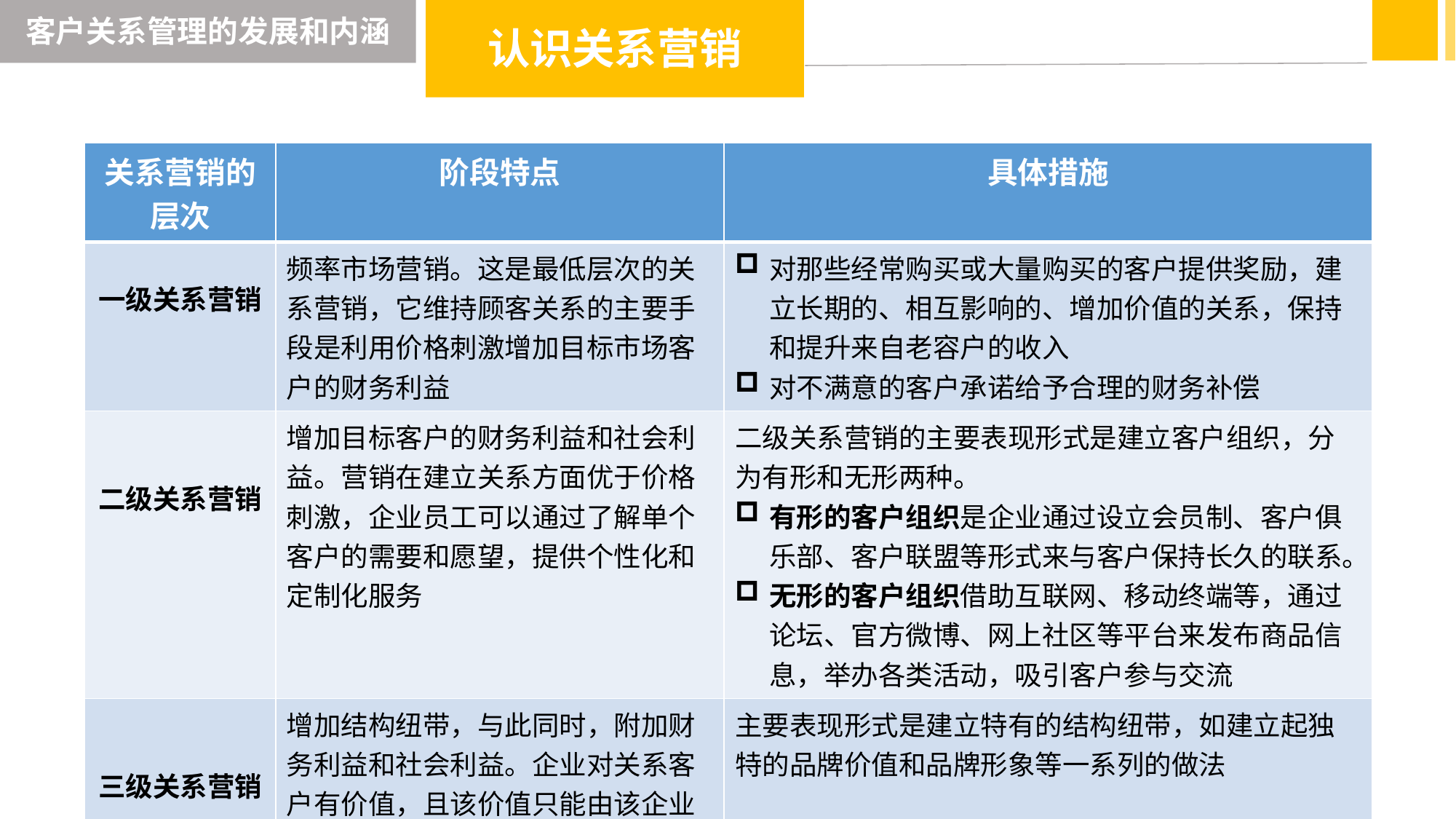

客户关系管理的发展和内涵
认识关系营销
| 关系营销的层次 | 阶段特点 | 具体措施 |
| --- | --- | --- |
| 一级关系营销 | 频率市场营销。这是最低层次的关系营销，它维持顾客关系的主要手段是利用价格刺激增加目标市场客户的财务利益 | 对那些经常购买或大量购买的客户提供奖励，建立长期的、相互影响的、增加价值的关系，保持和提升来自老容户的收入 对不满意的客户承诺给予合理的财务补偿 |
| 二级关系营销 | 增加目标客户的财务利益和社会利益。营销在建立关系方面优于价格刺激，企业员工可以通过了解单个客户的需要和愿望，提供个性化和定制化服务 | 二级关系营销的主要表现形式是建立客户组织，分为有形和无形两种。 有形的客户组织是企业通过设立会员制、客户俱乐部、客户联盟等形式来与客户保持长久的联系。 无形的客户组织借助互联网、移动终端等，通过论坛、官方微博、网上社区等平台来发布商品信息，举办各类活动，吸引客户参与交流 |
| 三级关系营销 | 增加结构纽带，与此同时，附加财务利益和社会利益。企业对关系客户有价值，且该价值只能由该企业提供，而不能通过其他来源得到 | 主要表现形式是建立特有的结构纽带，如建立起独特的品牌价值和品牌形象等一系列的做法 |